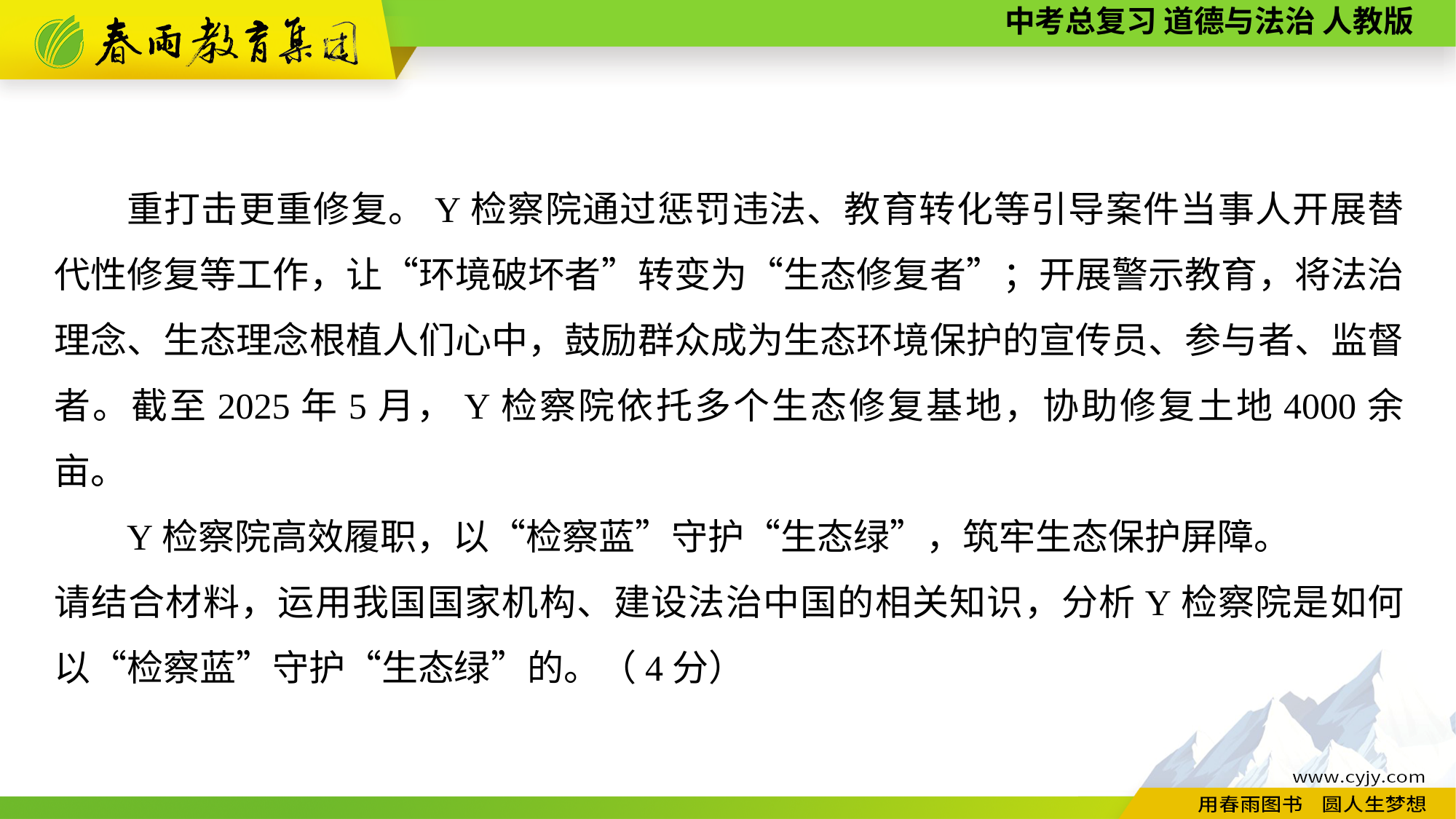

重打击更重修复。Y检察院通过惩罚违法、教育转化等引导案件当事人开展替代性修复等工作，让“环境破坏者”转变为“生态修复者”；开展警示教育，将法治理念、生态理念根植人们心中，鼓励群众成为生态环境保护的宣传员、参与者、监督者。截至2025年5月，Y检察院依托多个生态修复基地，协助修复土地4000余亩。
Y检察院高效履职，以“检察蓝”守护“生态绿”，筑牢生态保护屏障。
请结合材料，运用我国国家机构、建设法治中国的相关知识，分析Y检察院是如何以“检察蓝”守护“生态绿”的。（4分）